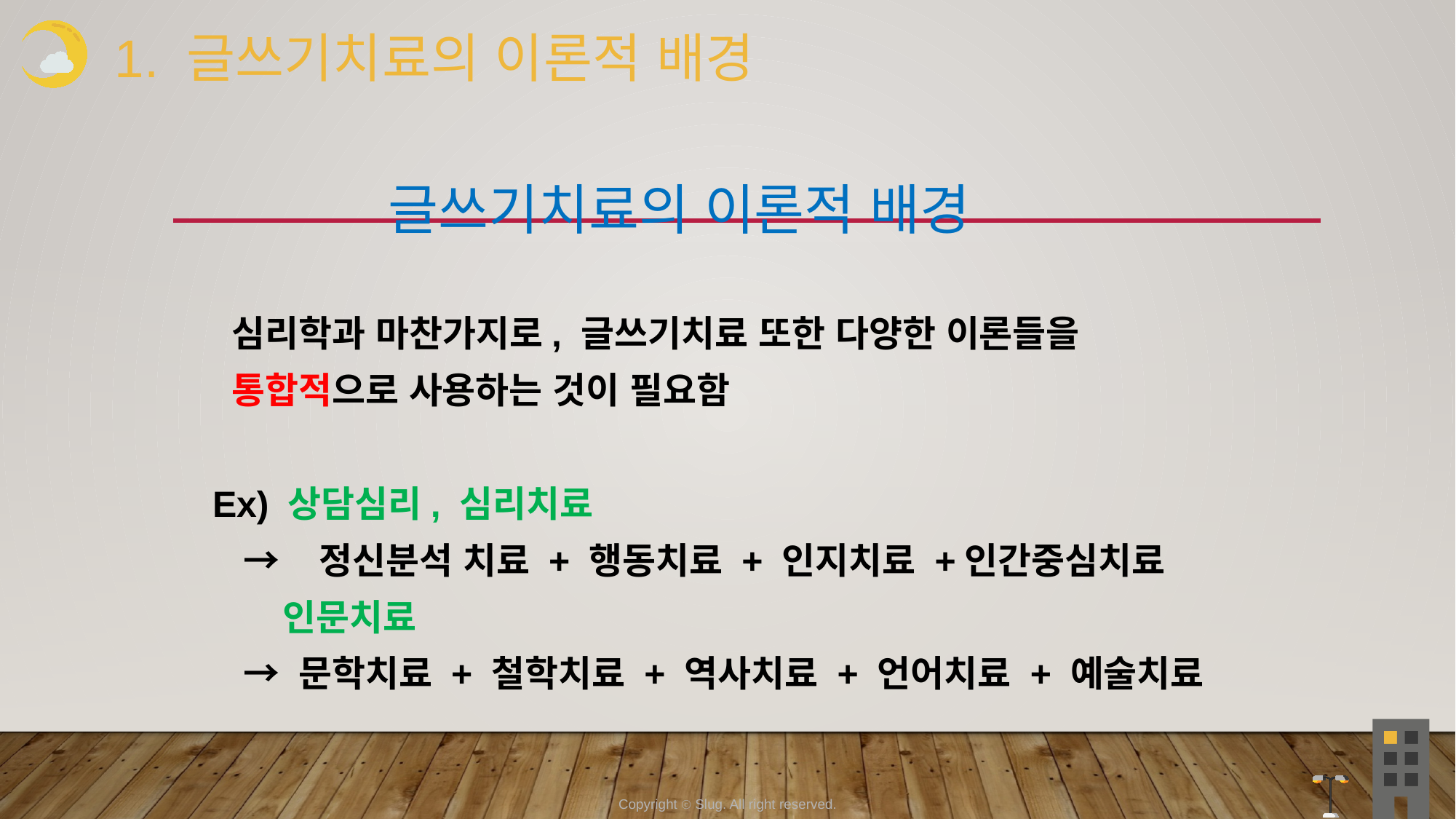

1. 글쓰기치료의 이론적 배경

               글쓰기치료의 이론적 배경

   심리학과 마찬가지로, 글쓰기치료 또한 다양한 이론들을
   통합적으로 사용하는 것이 필요함

  Ex) 상담심리, 심리치료
     →   정신분석 치료 + 행동치료 + 인지치료 +인간중심치료
        인문치료
     → 문학치료 + 철학치료 + 역사치료 + 언어치료 + 예술치료

Copyright ⓒ Slug. All right reserved.